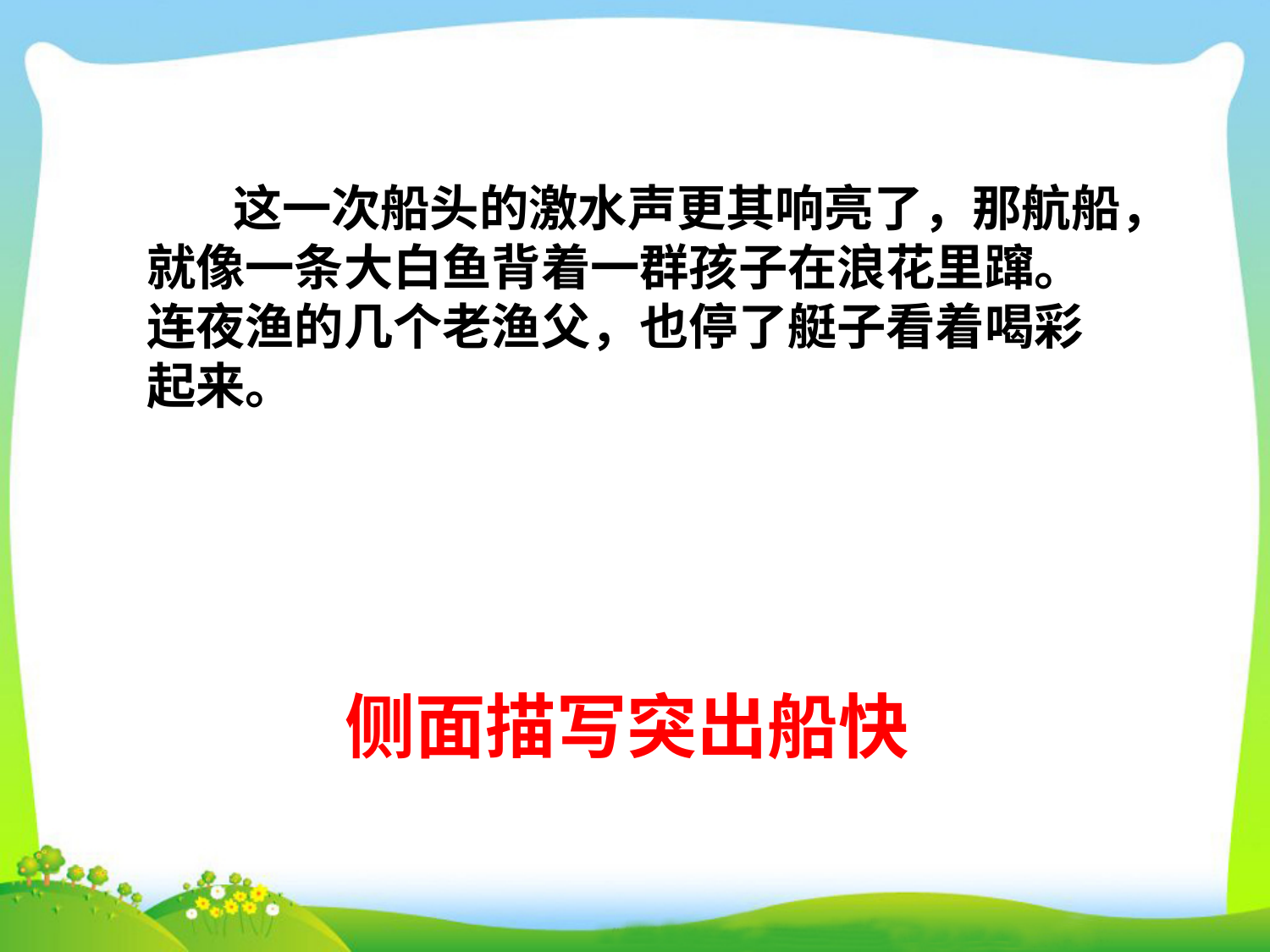

这一次船头的激水声更其响亮了，那航船，就像一条大白鱼背着一群孩子在浪花里蹿。连夜渔的几个老渔父，也停了艇子看着喝彩起来。

侧面描写突出船快